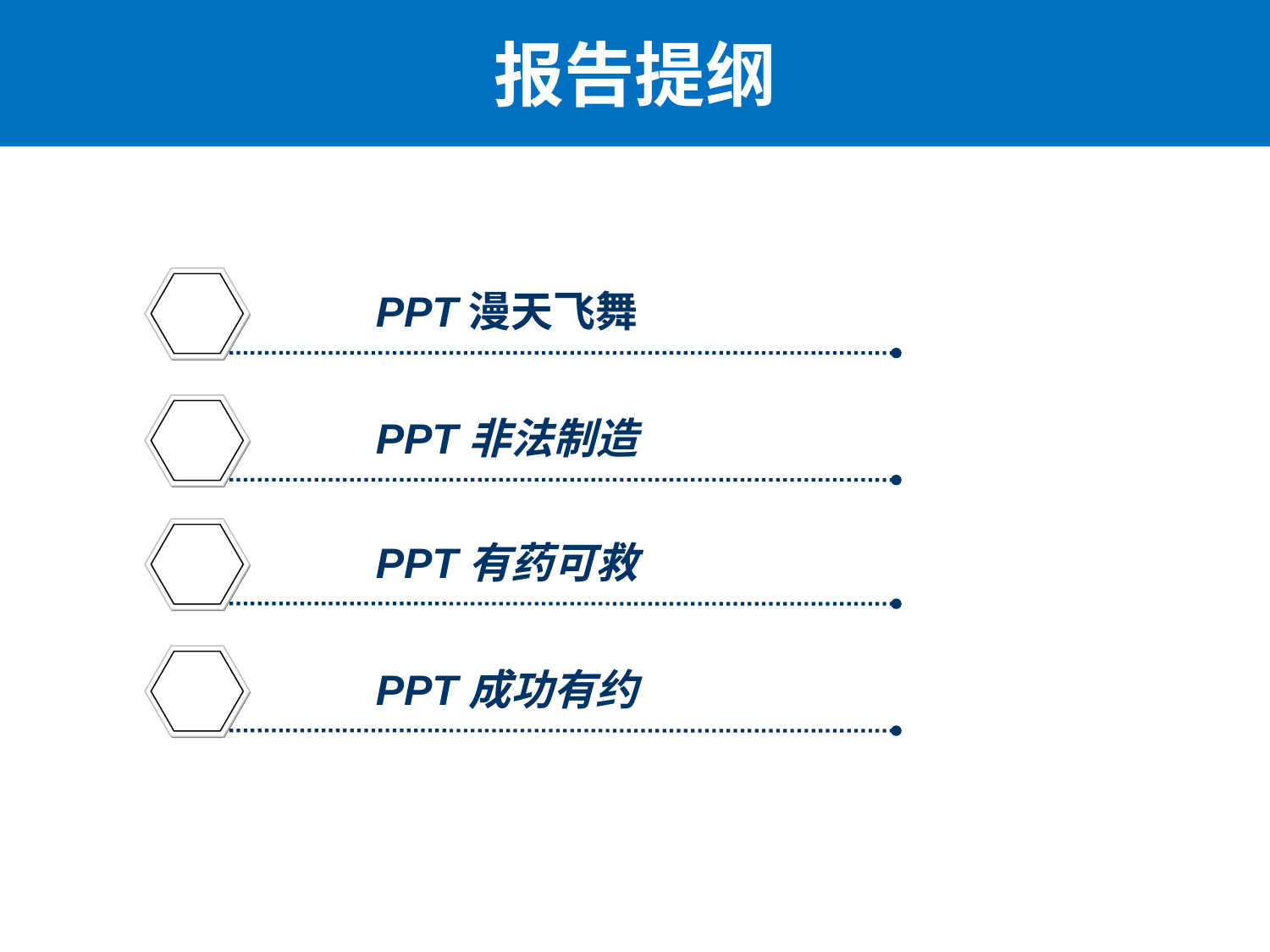

报告提纲

PPT漫天飞舞
1

PPT非法制造
2

PPT有药可救
3

PPT成功有约
4